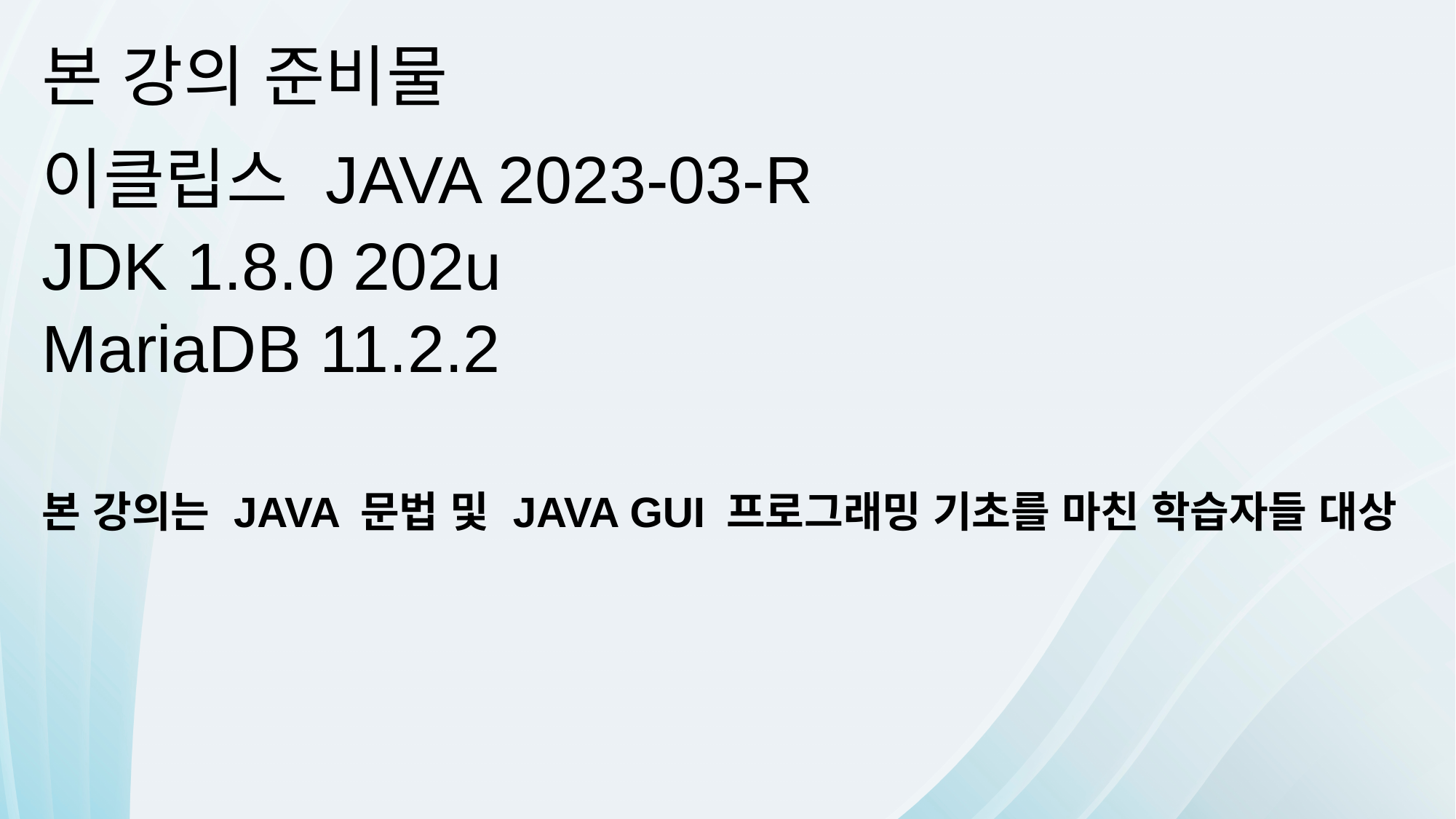

본 강의 준비물
이클립스 JAVA 2023-03-R
JDK 1.8.0 202u
MariaDB 11.2.2

본 강의는 JAVA 문법 및 JAVA GUI 프로그래밍 기초를 마친 학습자들 대상